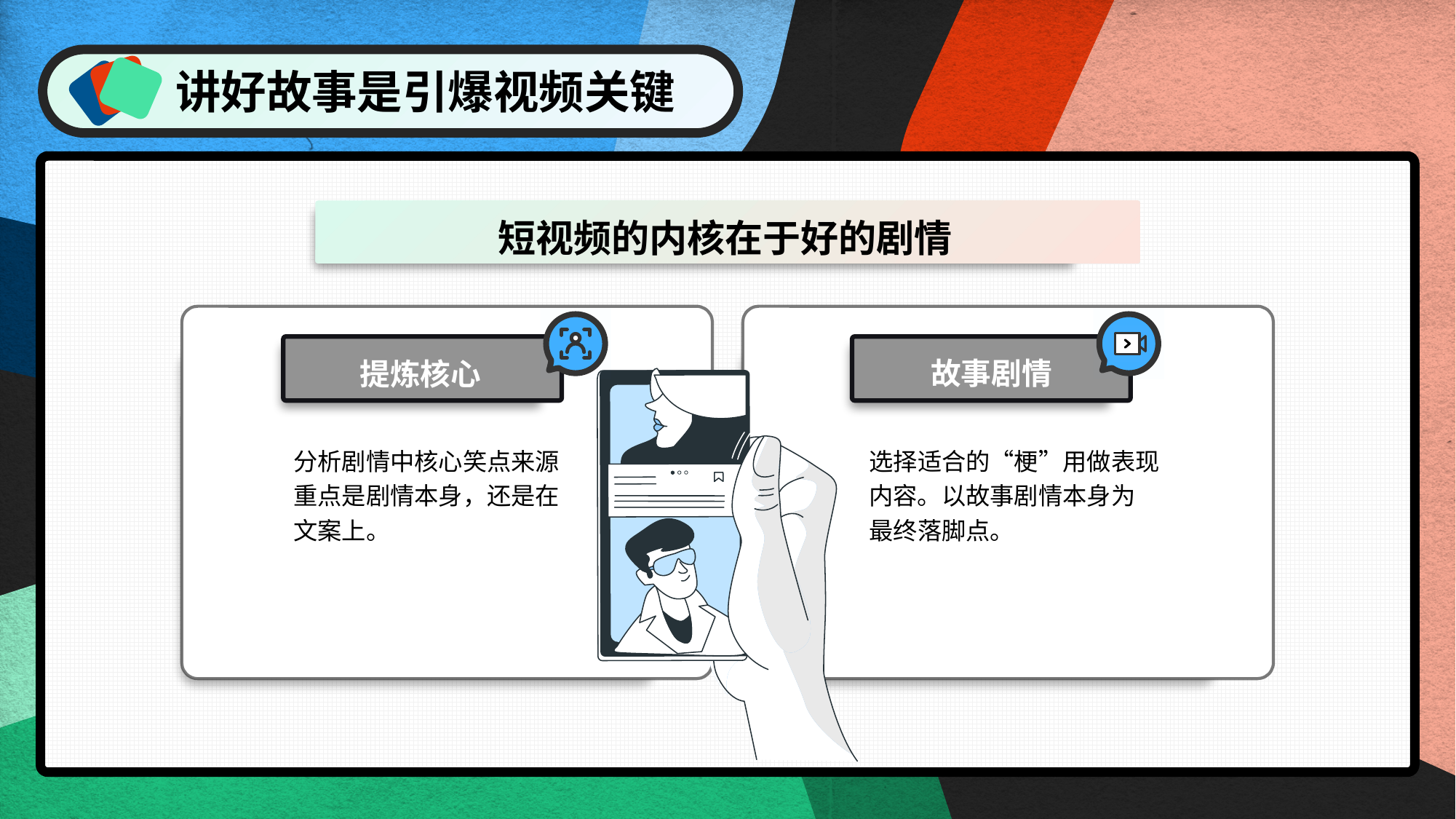

讲好故事是引爆视频关键
短视频的内核在于好的剧情

提炼核心

故事剧情

分析剧情中核心笑点来源
重点是剧情本身，还是在文案上。
选择适合的“梗”用做表现
内容。以故事剧情本身为
最终落脚点。